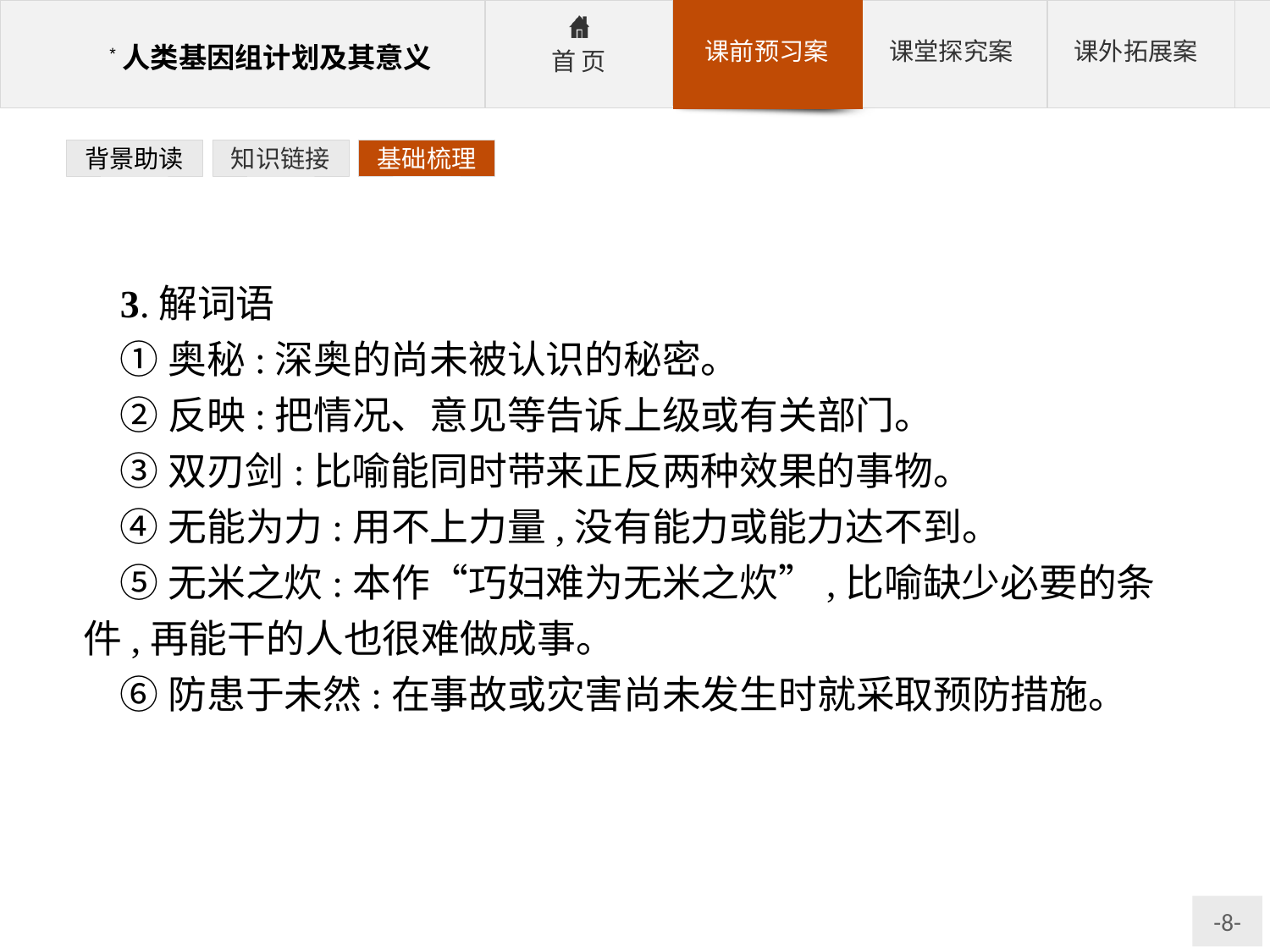

背景助读
知识链接
基础梳理
3.解词语
①奥秘:深奥的尚未被认识的秘密。
②反映:把情况、意见等告诉上级或有关部门。
③双刃剑:比喻能同时带来正反两种效果的事物。
④无能为力:用不上力量,没有能力或能力达不到。
⑤无米之炊:本作“巧妇难为无米之炊”,比喻缺少必要的条件,再能干的人也很难做成事。
⑥防患于未然:在事故或灾害尚未发生时就采取预防措施。